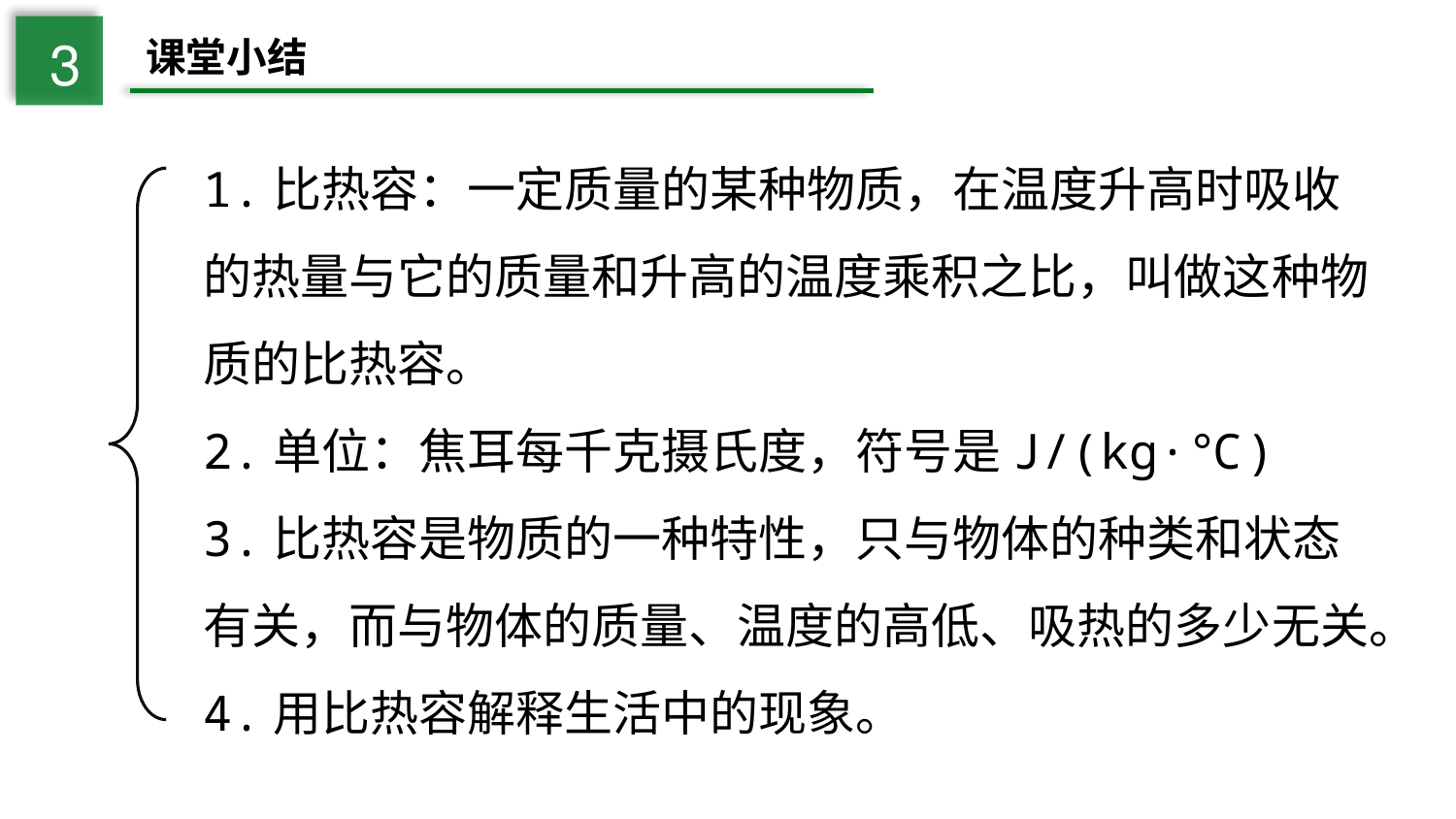

3
课堂小结
1.比热容：一定质量的某种物质，在温度升高时吸收  的热量与它的质量和升高的温度乘积之比，叫做这种物质的比热容。
2.单位：焦耳每千克摄氏度，符号是J/(kg·℃)
3.比热容是物质的一种特性，只与物体的种类和状态有关，而与物体的质量、温度的高低、吸热的多少无关。
4.用比热容解释生活中的现象。